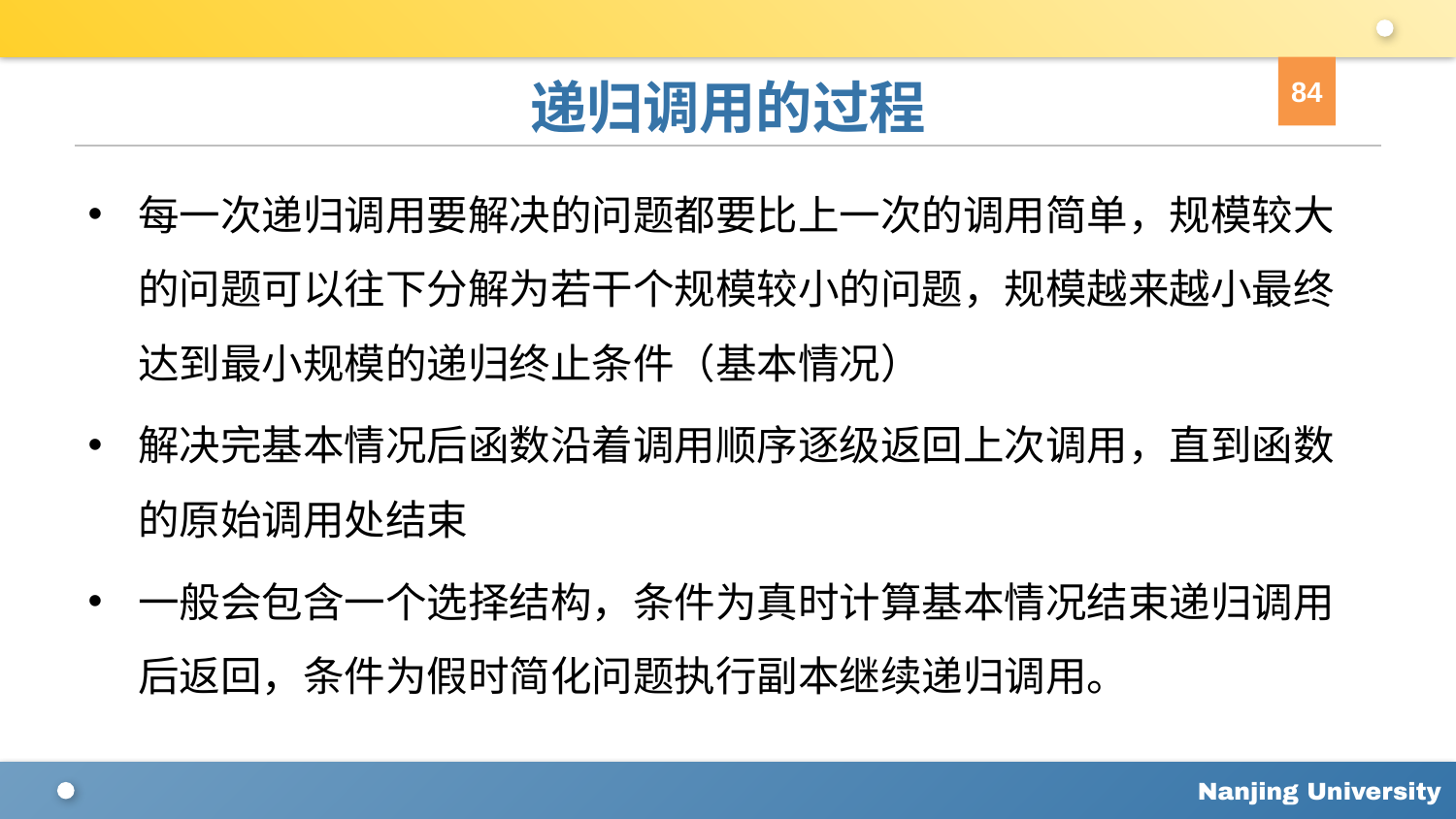

84
# 递归调用的过程
每一次递归调用要解决的问题都要比上一次的调用简单，规模较大的问题可以往下分解为若干个规模较小的问题，规模越来越小最终达到最小规模的递归终止条件（基本情况）
解决完基本情况后函数沿着调用顺序逐级返回上次调用，直到函数的原始调用处结束
一般会包含一个选择结构，条件为真时计算基本情况结束递归调用后返回，条件为假时简化问题执行副本继续递归调用。